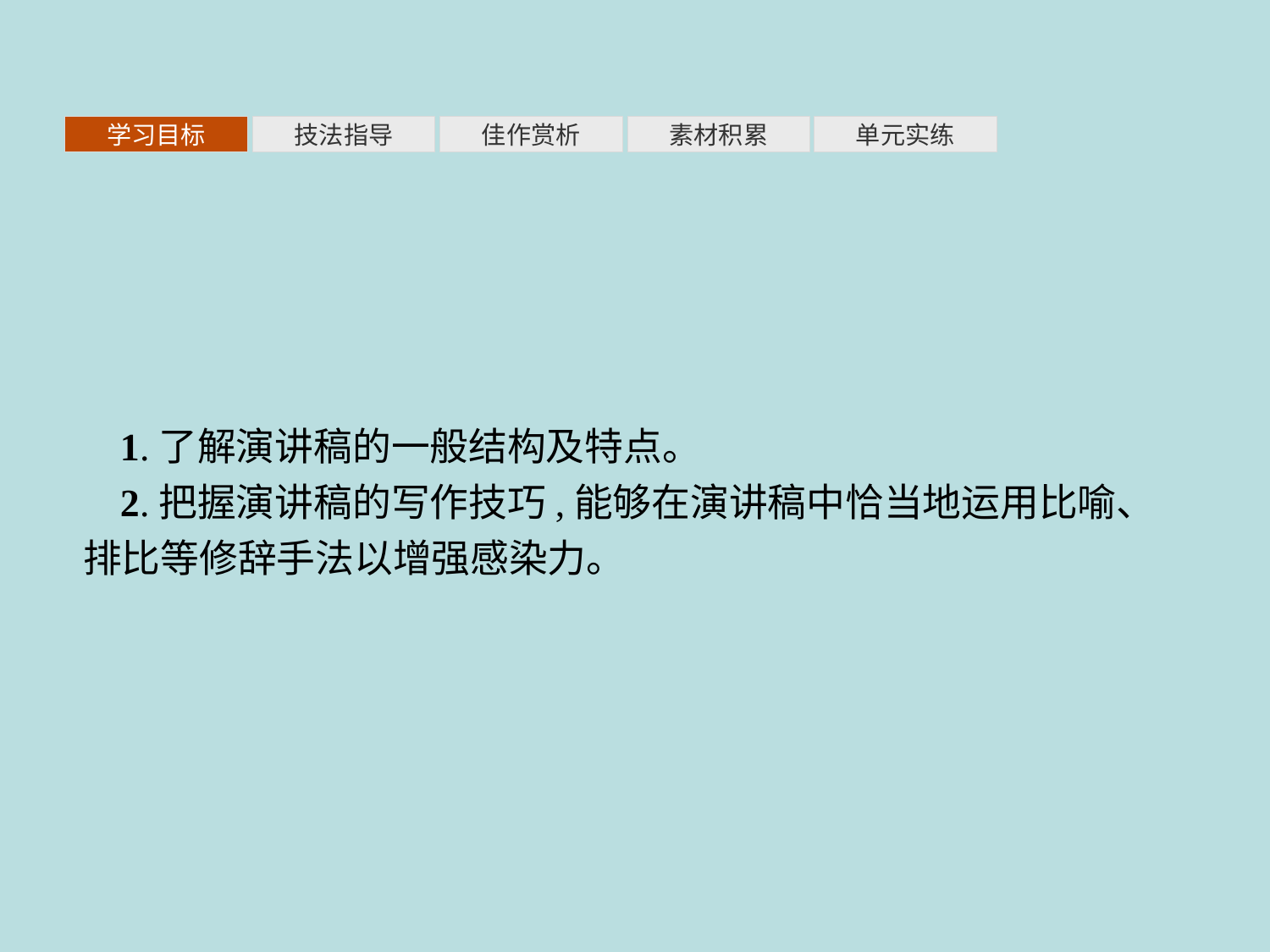

素材积累
学习目标
技法指导
佳作赏析
单元实练
1.了解演讲稿的一般结构及特点。
2.把握演讲稿的写作技巧,能够在演讲稿中恰当地运用比喻、排比等修辞手法以增强感染力。